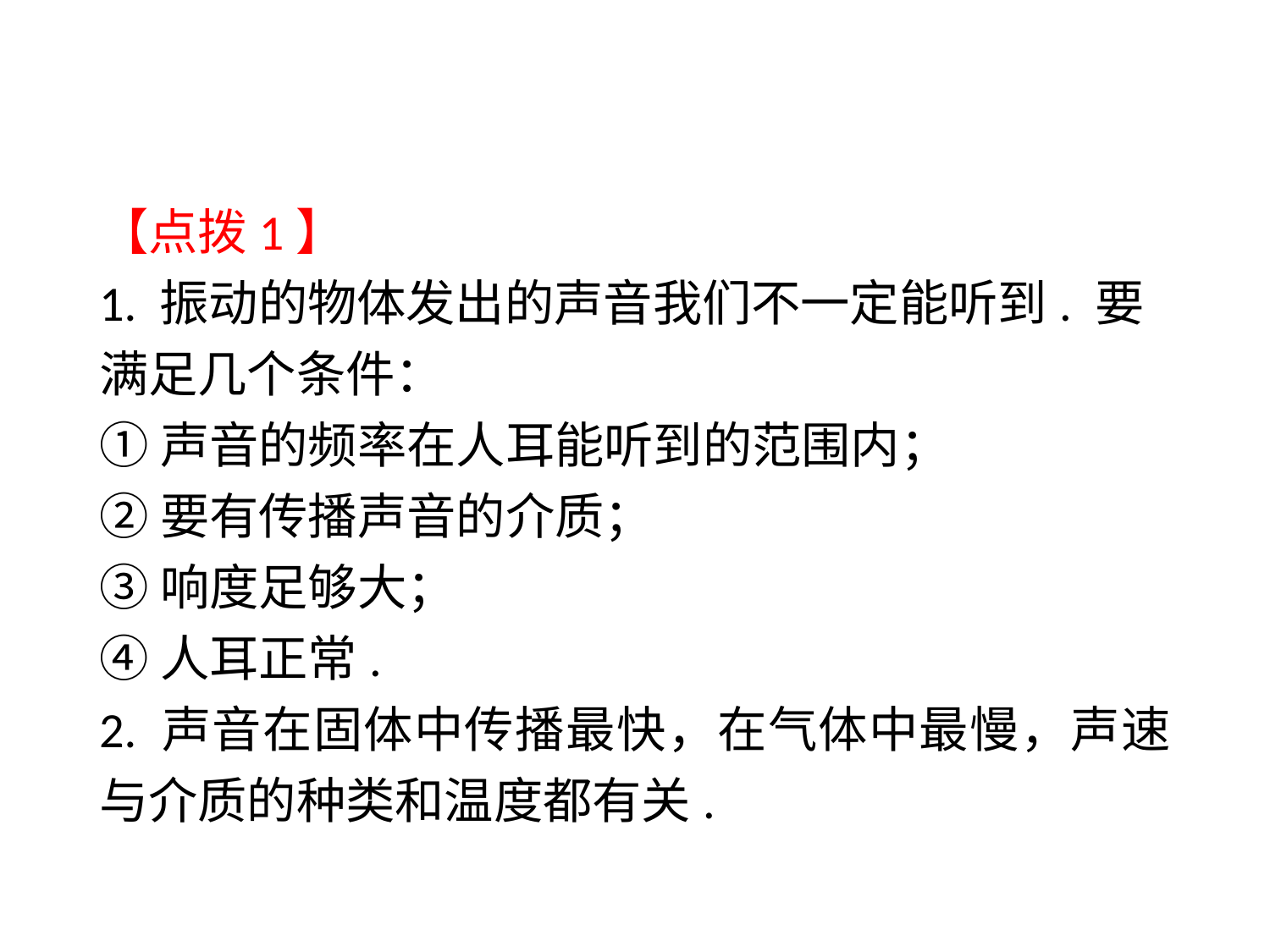

【点拨1】
1. 振动的物体发出的声音我们不一定能听到. 要满足几个条件：
①声音的频率在人耳能听到的范围内；
②要有传播声音的介质；
③响度足够大；
④人耳正常.
2. 声音在固体中传播最快，在气体中最慢，声速与介质的种类和温度都有关.